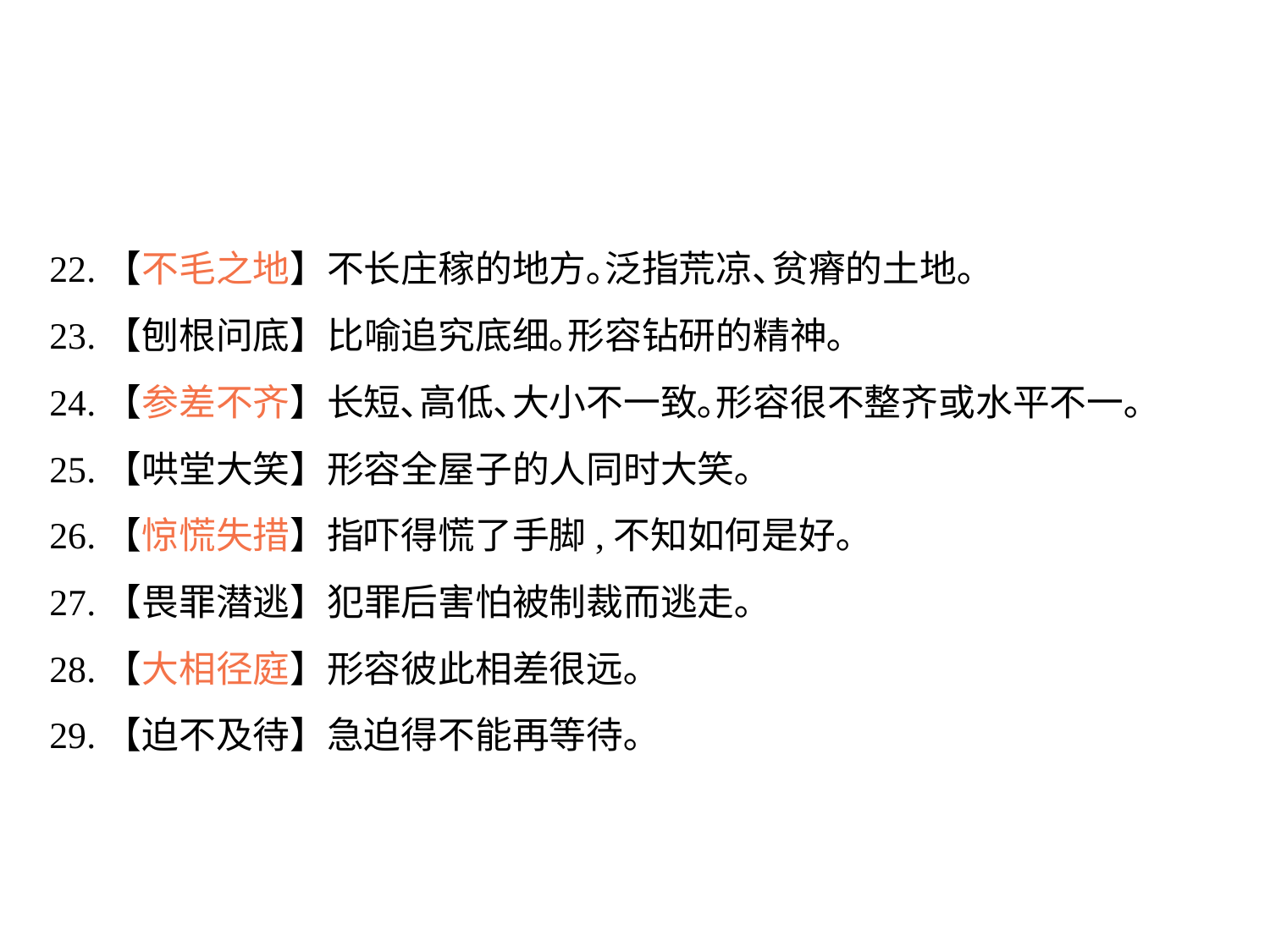

22.【不毛之地】不长庄稼的地方｡泛指荒凉､贫瘠的土地｡
23.【刨根问底】比喻追究底细｡形容钻研的精神｡
24.【参差不齐】长短､高低､大小不一致｡形容很不整齐或水平不一｡
25.【哄堂大笑】形容全屋子的人同时大笑｡
26.【惊慌失措】指吓得慌了手脚,不知如何是好｡
27.【畏罪潜逃】犯罪后害怕被制裁而逃走｡
28.【大相径庭】形容彼此相差很远｡
29.【迫不及待】急迫得不能再等待｡